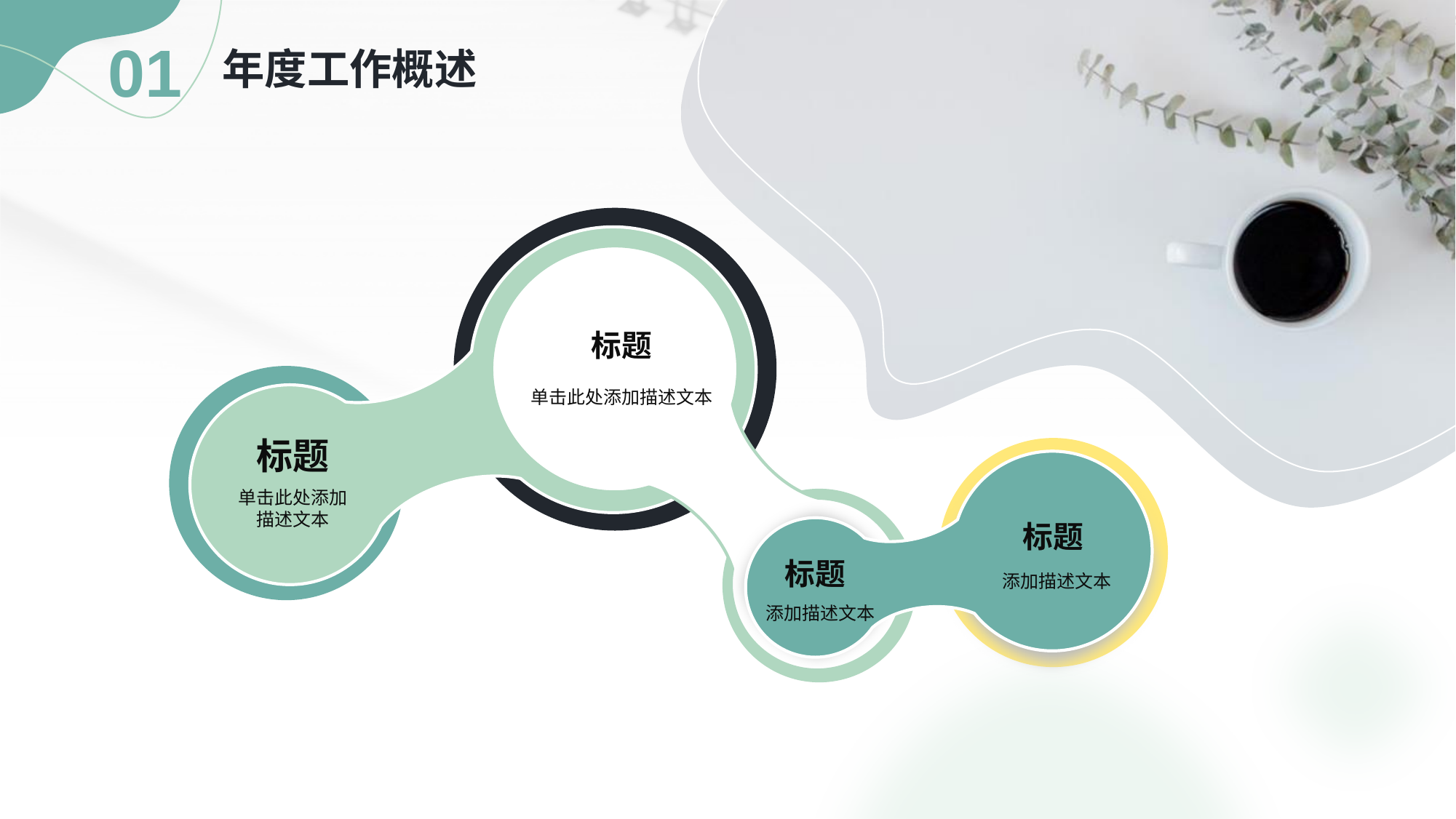

01
年度工作概述

标题
单击此处添加描述文本
标题
单击此处添加描述文本
标题
添加描述文本
标题
添加描述文本